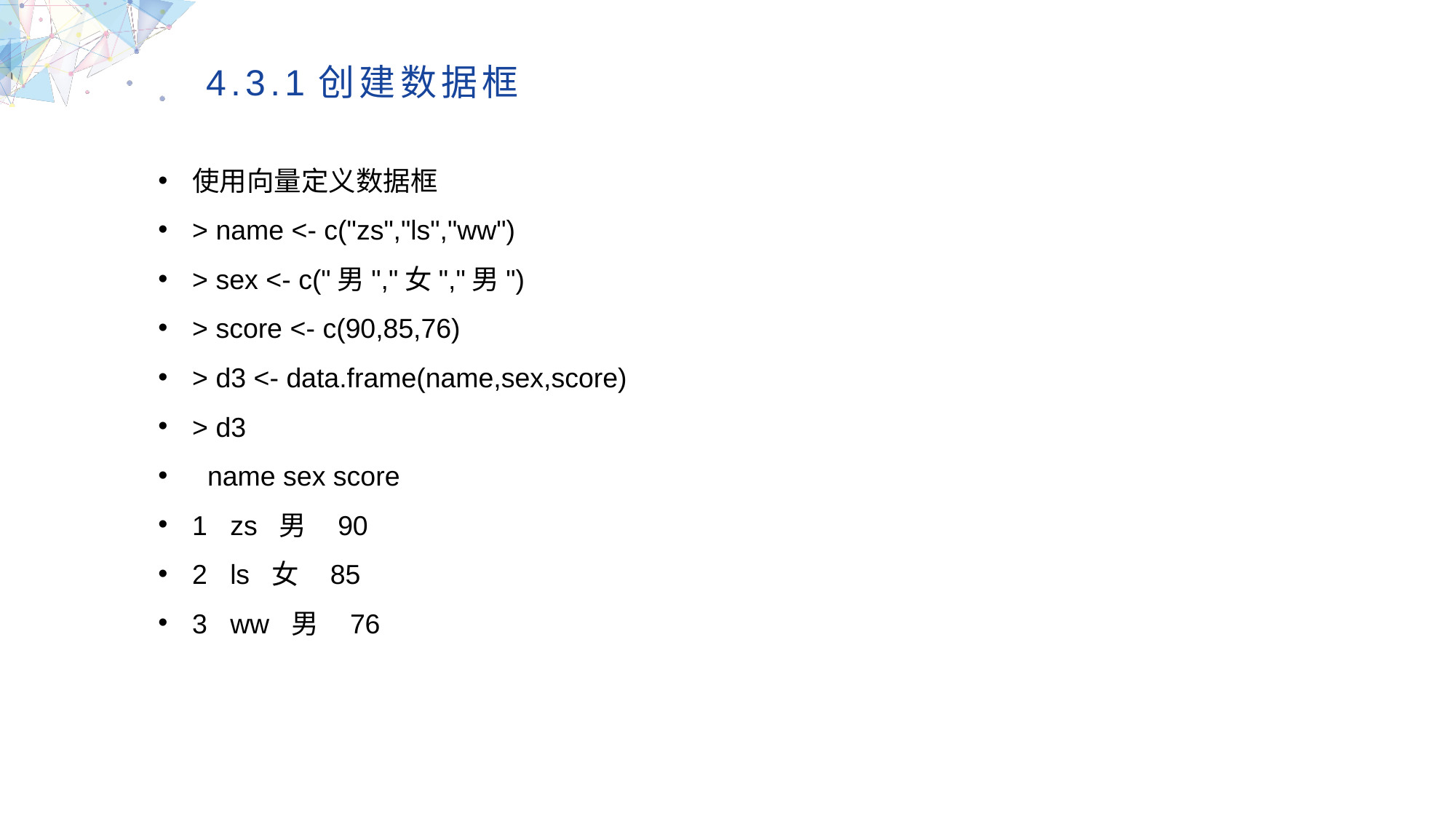

4.3.1创建数据框
使用向量定义数据框
> name <- c("zs","ls","ww")
> sex <- c("男","女","男")
> score <- c(90,85,76)
> d3 <- data.frame(name,sex,score)
> d3
  name sex score
1   zs  男    90
2   ls  女    85
3   ww  男    76

MULTIPURPOSE PRESENTATION TEMPLATE | UNIQUE DESIGN
Welcome Message
Please replace text, click add relevant headline, modify the text content, also can copy your content to this directly. Please replace text, click add relevant headline, modify the text content, also can copy your content to this directly.